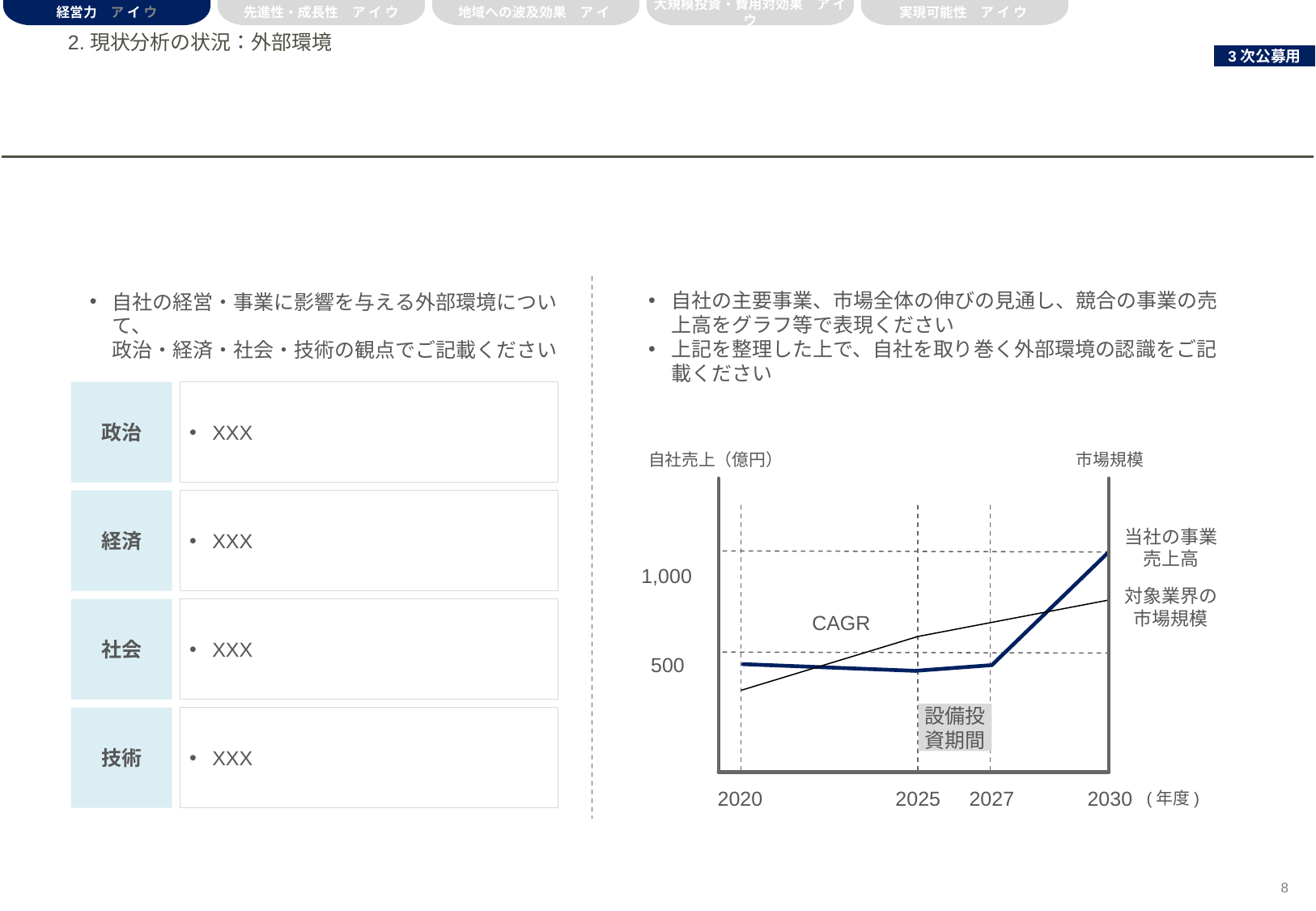

経営力　ア イ ウ
先進性・成長性　ア イ ウ
地域への波及効果　ア イ
大規模投資・費用対効果　ア イ ウ
実現可能性　ア イ ウ
# 2.現状分析の状況：外部環境

自社の経営・事業に影響を与える外部環境について、
政治・経済・社会・技術の観点でご記載ください
自社の主要事業、市場全体の伸びの見通し、競合の事業の売上高をグラフ等で表現ください
上記を整理した上で、自社を取り巻く外部環境の認識をご記載ください
政治
XXX
XXX
XXX
XXX
自社売上（億円）
市場規模
経済
当社の事業売上高
1,000
対象業界の市場規模
社会
CAGR
500
設備投資期間
技術
(年度)
2020
2025
2027
2030